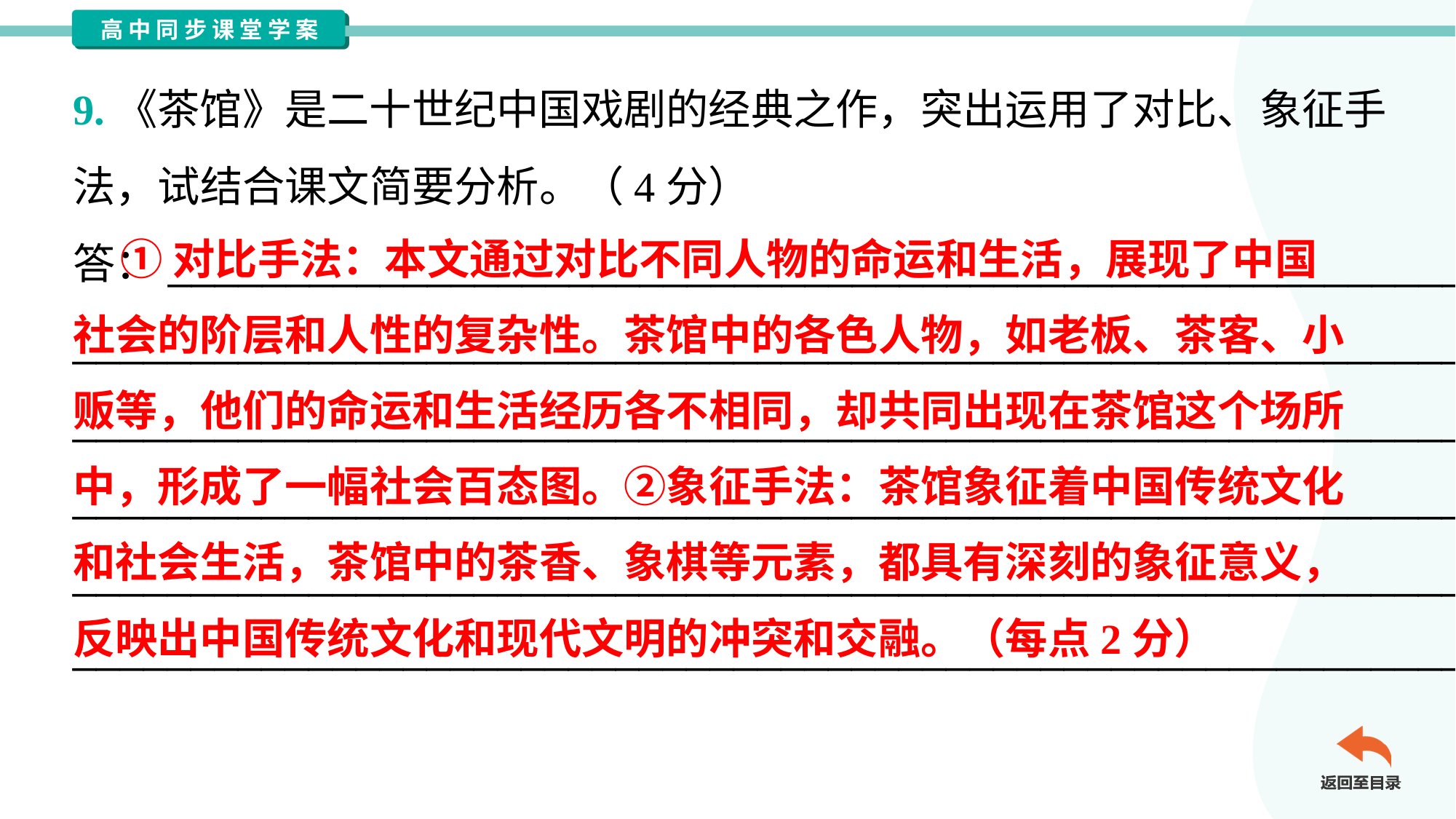

9.《茶馆》是二十世纪中国戏剧的经典之作，突出运用了对比、象征手
法，试结合课文简要分析。（4分）
答：_________________________________________________________
_____________________________________________________________
_____________________________________________________________
_____________________________________________________________
_____________________________________________________________
_____________________________________________________________
     ①对比手法：本文通过对比不同人物的命运和生活，展现了中国
社会的阶层和人性的复杂性。茶馆中的各色人物，如老板、茶客、小
贩等，他们的命运和生活经历各不相同，却共同出现在茶馆这个场所
中，形成了一幅社会百态图。②象征手法：茶馆象征着中国传统文化
和社会生活，茶馆中的茶香、象棋等元素，都具有深刻的象征意义，
反映出中国传统文化和现代文明的冲突和交融。（每点2分）